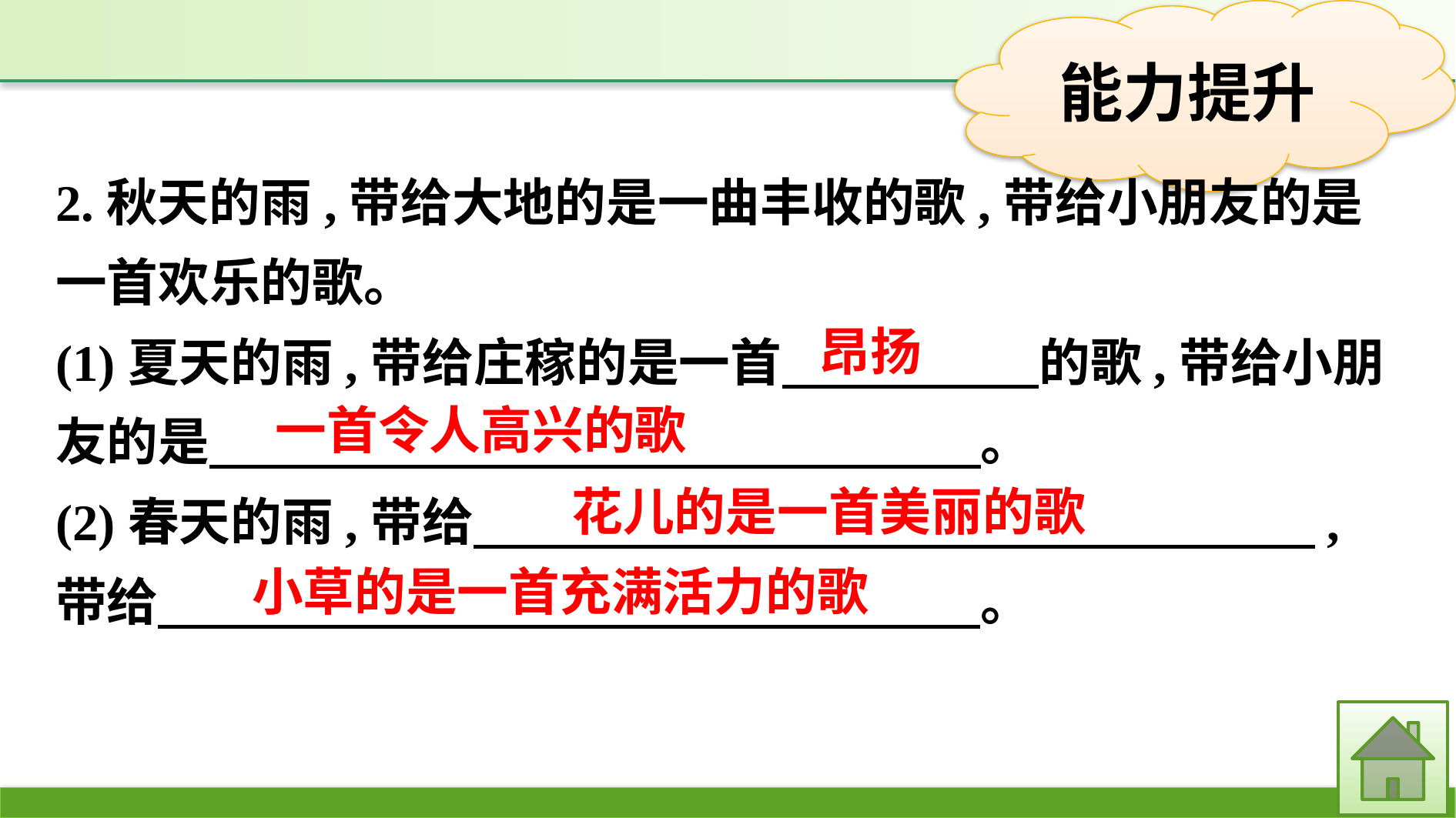

2.秋天的雨,带给大地的是一曲丰收的歌,带给小朋友的是一首欢乐的歌。
(1)夏天的雨,带给庄稼的是一首　　　　　的歌,带给小朋友的是　　　　　　　　　　　　　　　。
(2)春天的雨,带给　　　　　　　　　　　　　　      　,
带给　　　　　　　　　　　　　　　　。
昂扬
一首令人高兴的歌
花儿的是一首美丽的歌
小草的是一首充满活力的歌